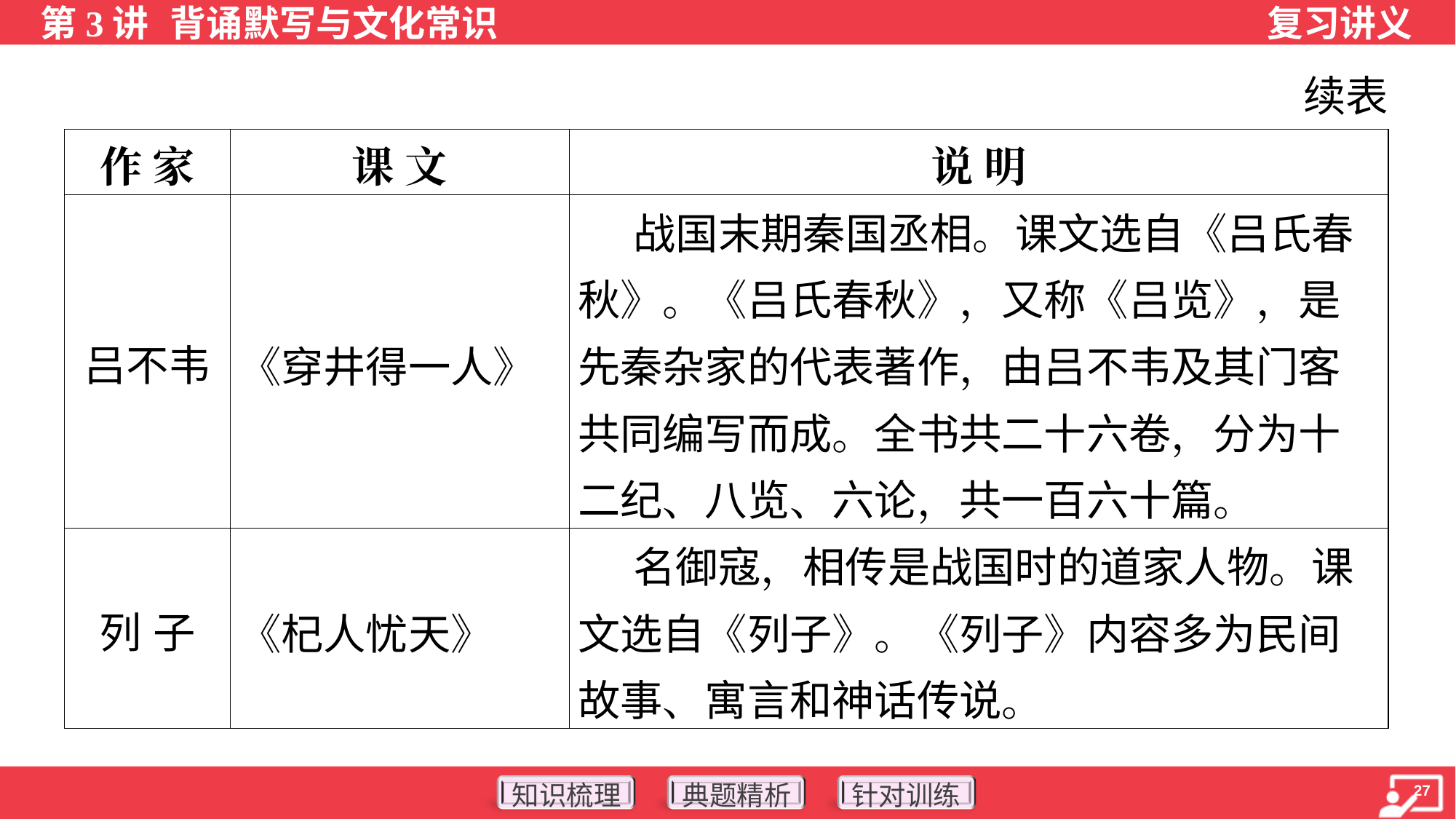

续表
| 作 家 | 课 文 | 说 明 |
| --- | --- | --- |
| 吕不韦 | 《穿井得一人》 | 战国末期秦国丞相。课文选自《吕氏春秋》。《吕氏春秋》，又称《吕览》，是先秦杂家的代表著作，由吕不韦及其门客共同编写而成。全书共二十六卷，分为十二纪、八览、六论，共一百六十篇。 |
| 列 子 | 《杞人忧天》 | 名御寇，相传是战国时的道家人物。课文选自《列子》。《列子》内容多为民间故事、寓言和神话传说。 |